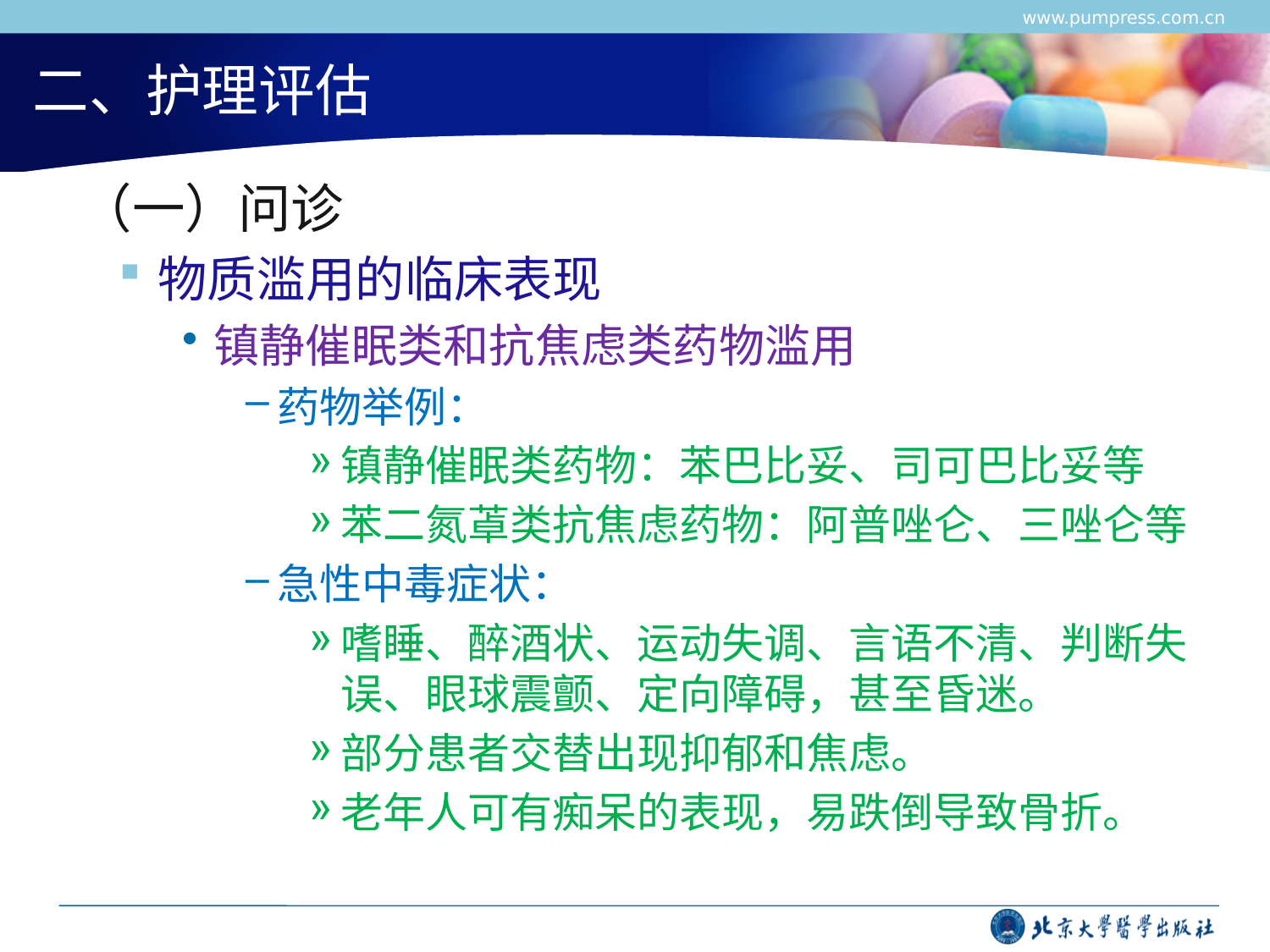

www.pumpress.com.cn
# 二、护理评估
 （一）问诊
物质滥用的临床表现
镇静催眠类和抗焦虑类药物滥用
药物举例：
镇静催眠类药物：苯巴比妥、司可巴比妥等
苯二氮䓬类抗焦虑药物：阿普唑仑、三唑仑等
急性中毒症状：
嗜睡、醉酒状、运动失调、言语不清、判断失误、眼球震颤、定向障碍，甚至昏迷。
部分患者交替出现抑郁和焦虑。
老年人可有痴呆的表现，易跌倒导致骨折。